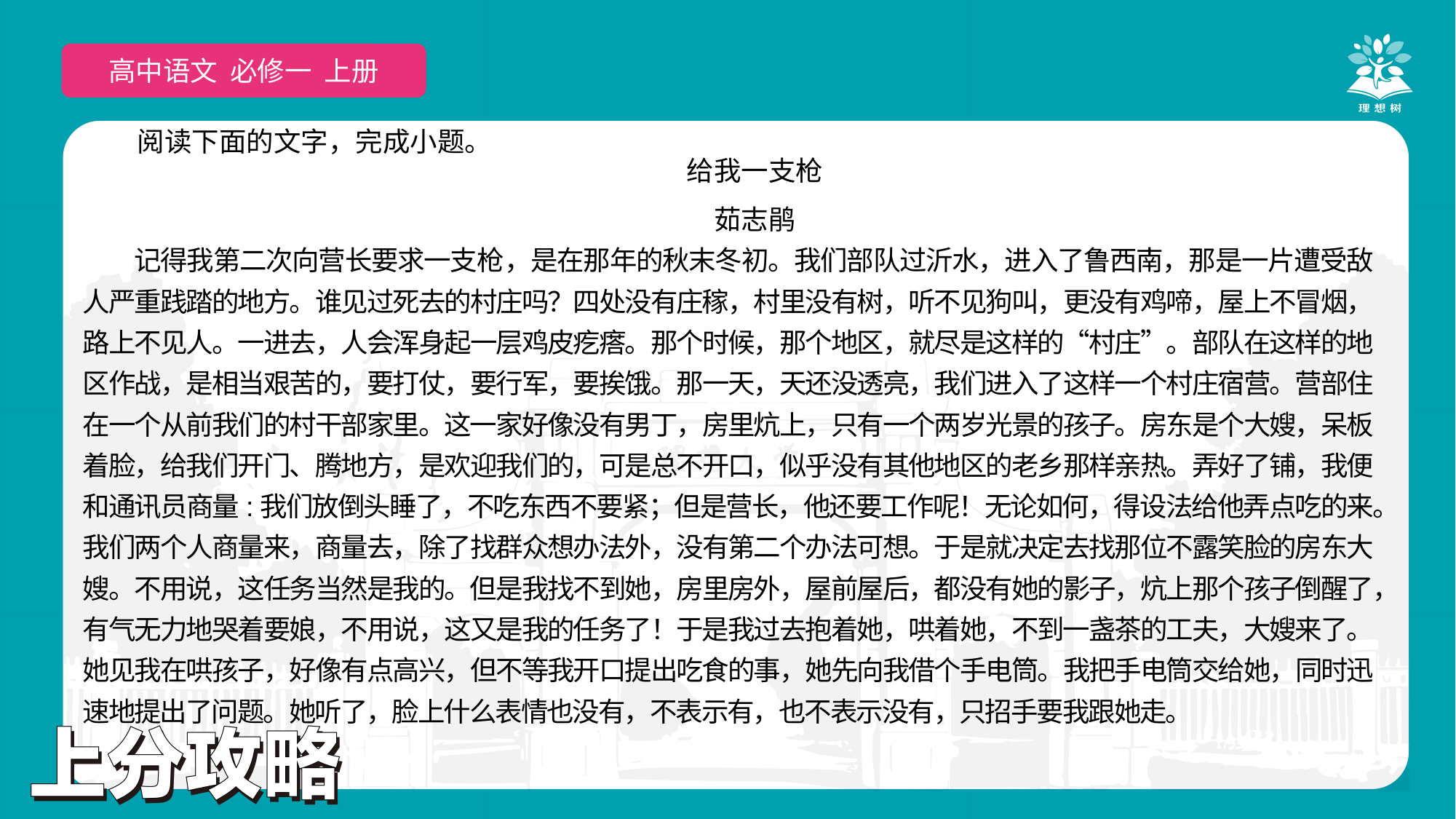

高中语文  选择性必修上
高中语文  必修一  上册
阅读下面的文字，完成小题。
给我一支枪
茹志鹃
记得我第二次向营长要求一支枪，是在那年的秋末冬初。我们部队过沂水，进入了鲁西南，那是一片遭受敌人严重践踏的地方。谁见过死去的村庄吗？四处没有庄稼，村里没有树，听不见狗叫，更没有鸡啼，屋上不冒烟，路上不见人。一进去，人会浑身起一层鸡皮疙瘩。那个时候，那个地区，就尽是这样的“村庄”。部队在这样的地区作战，是相当艰苦的，要打仗，要行军，要挨饿。那一天，天还没透亮，我们进入了这样一个村庄宿营。营部住在一个从前我们的村干部家里。这一家好像没有男丁，房里炕上，只有一个两岁光景的孩子。房东是个大嫂，呆板着脸，给我们开门、腾地方，是欢迎我们的，可是总不开口，似乎没有其他地区的老乡那样亲热。弄好了铺，我便和通讯员商量:我们放倒头睡了，不吃东西不要紧；但是营长，他还要工作呢！无论如何，得设法给他弄点吃的来。我们两个人商量来，商量去，除了找群众想办法外，没有第二个办法可想。于是就决定去找那位不露笑脸的房东大嫂。不用说，这任务当然是我的。但是我找不到她，房里房外，屋前屋后，都没有她的影子，炕上那个孩子倒醒了，有气无力地哭着要娘，不用说，这又是我的任务了！于是我过去抱着她，哄着她，不到一盏茶的工夫，大嫂来了。她见我在哄孩子，好像有点高兴，但不等我开口提出吃食的事，她先向我借个手电筒。我把手电筒交给她，同时迅速地提出了问题。她听了，脸上什么表情也没有，不表示有，也不表示没有，只招手要我跟她走。